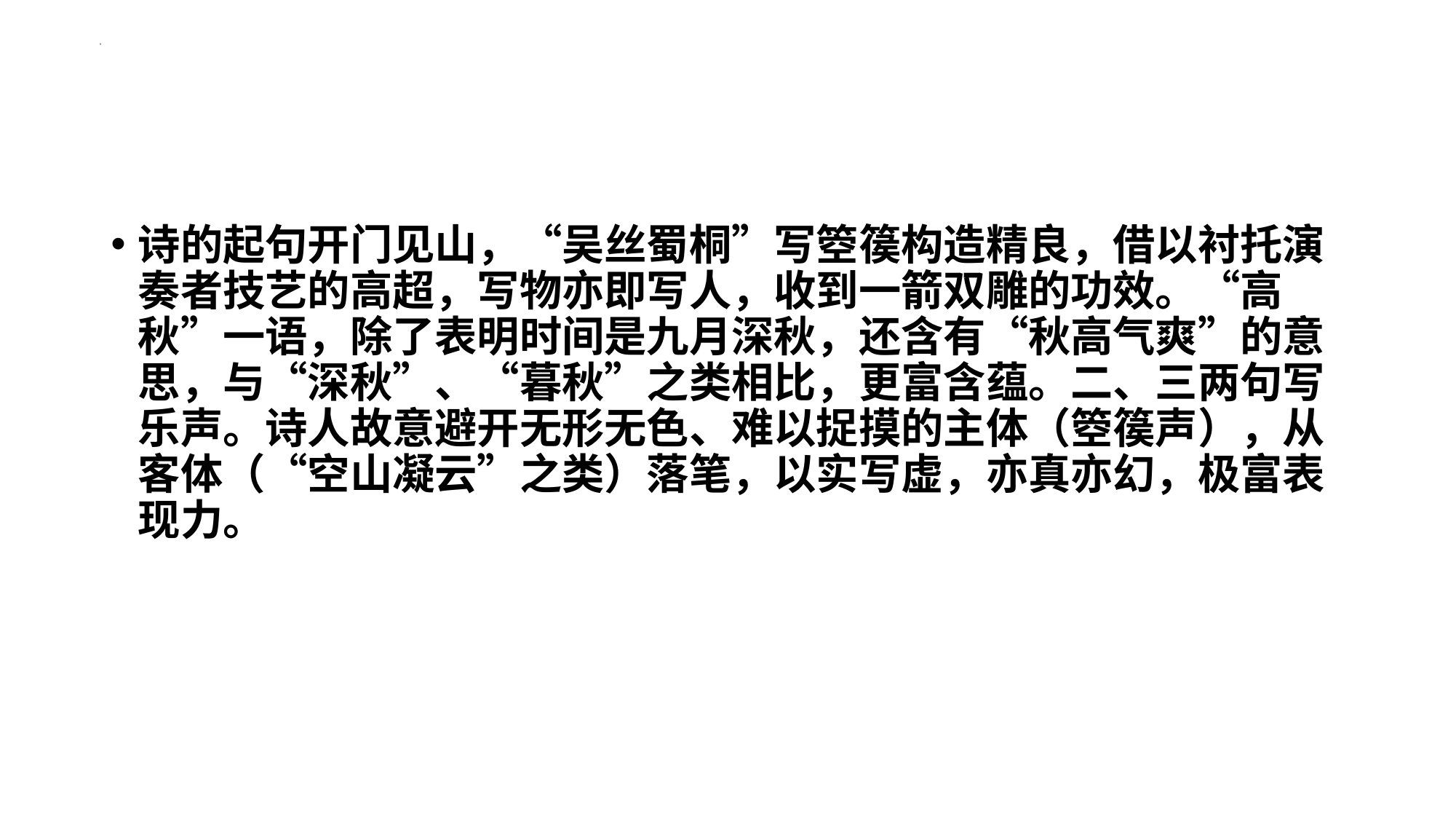

诗的起句开门见山，“吴丝蜀桐”写箜篌构造精良，借以衬托演奏者技艺的高超，写物亦即写人，收到一箭双雕的功效。“高秋”一语，除了表明时间是九月深秋，还含有“秋高气爽”的意思，与“深秋”、“暮秋”之类相比，更富含蕴。二、三两句写乐声。诗人故意避开无形无色、难以捉摸的主体（箜篌声），从客体（“空山凝云”之类）落笔，以实写虚，亦真亦幻，极富表现力。